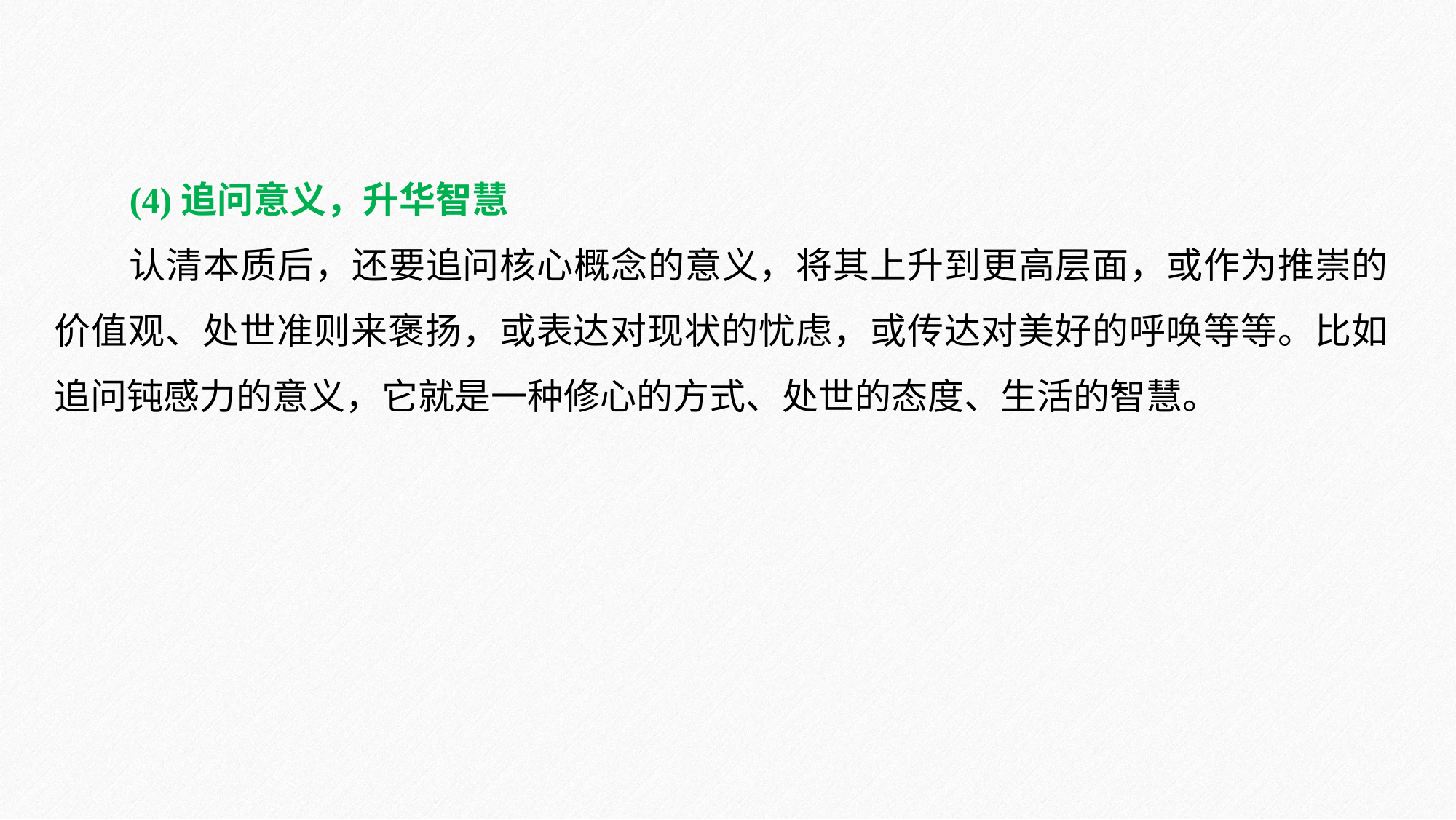

(4)追问意义，升华智慧
认清本质后，还要追问核心概念的意义，将其上升到更高层面，或作为推崇的价值观、处世准则来褒扬，或表达对现状的忧虑，或传达对美好的呼唤等等。比如追问钝感力的意义，它就是一种修心的方式、处世的态度、生活的智慧。